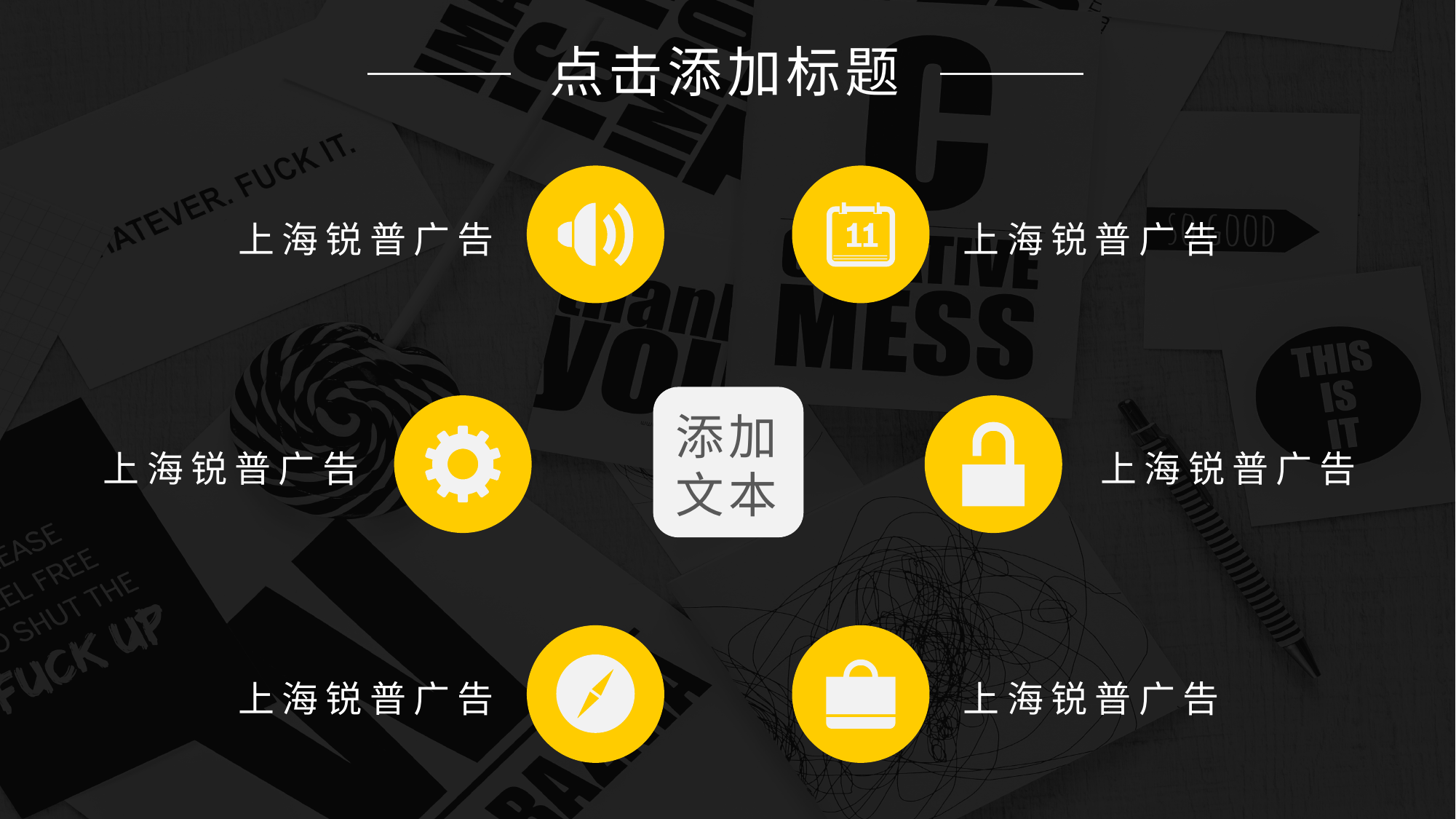

点击添加标题

上海锐普广告

上海锐普广告

添加文本

上海锐普广告
上海锐普广告

上海锐普广告
上海锐普广告